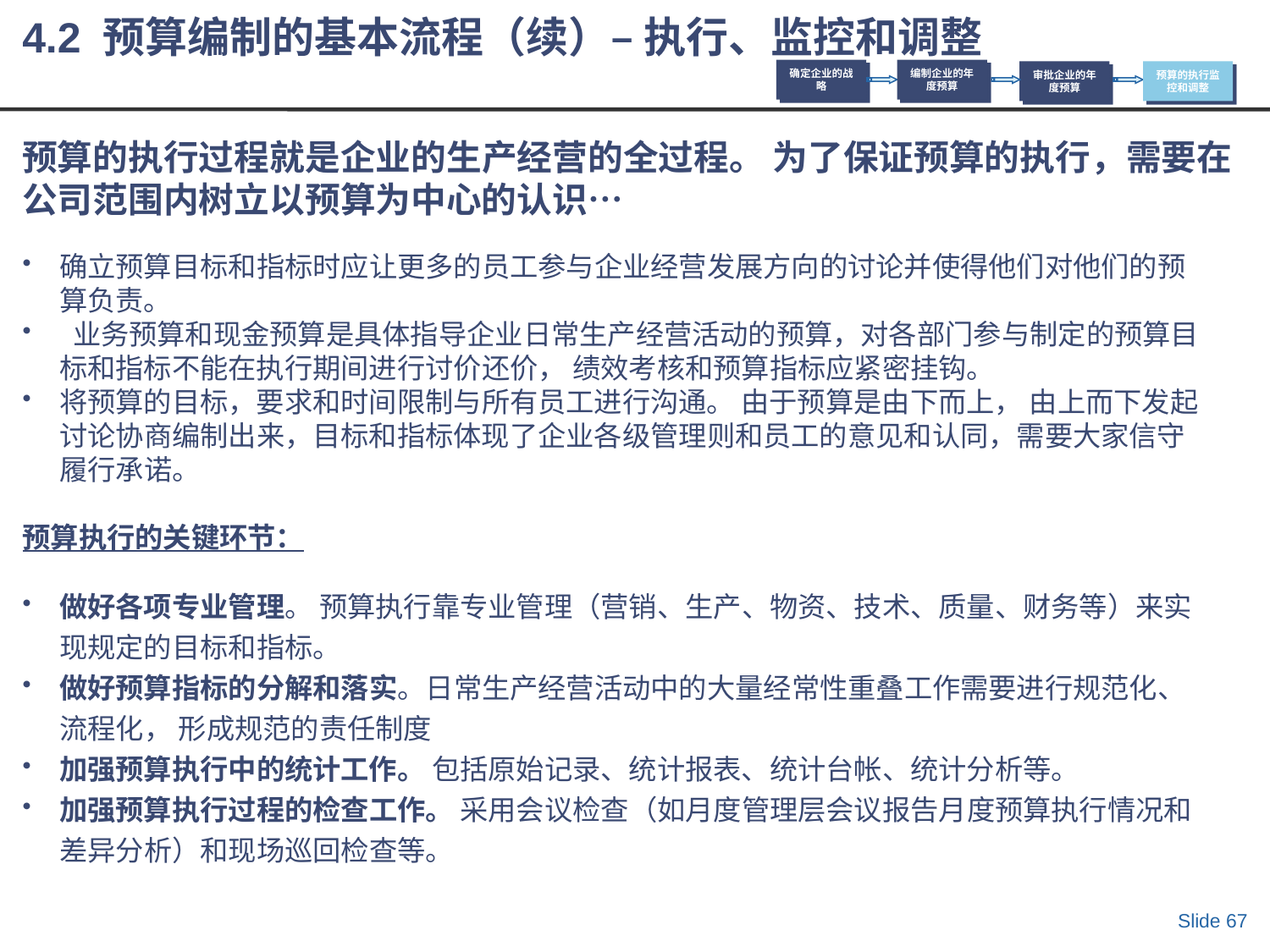

4.2 预算编制的基本流程（续）– 执行、监控和调整
确定企业的战略
编制企业的年度预算
审批企业的年度预算
预算的执行监控和调整

# 预算的执行过程就是企业的生产经营的全过程。 为了保证预算的执行，需要在公司范围内树立以预算为中心的认识…
确立预算目标和指标时应让更多的员工参与企业经营发展方向的讨论并使得他们对他们的预算负责。
 业务预算和现金预算是具体指导企业日常生产经营活动的预算，对各部门参与制定的预算目标和指标不能在执行期间进行讨价还价， 绩效考核和预算指标应紧密挂钩。
将预算的目标，要求和时间限制与所有员工进行沟通。 由于预算是由下而上， 由上而下发起讨论协商编制出来，目标和指标体现了企业各级管理则和员工的意见和认同，需要大家信守履行承诺。

预算执行的关键环节：

做好各项专业管理。 预算执行靠专业管理（营销、生产、物资、技术、质量、财务等）来实现规定的目标和指标。
做好预算指标的分解和落实。日常生产经营活动中的大量经常性重叠工作需要进行规范化、流程化， 形成规范的责任制度
加强预算执行中的统计工作。 包括原始记录、统计报表、统计台帐、统计分析等。
加强预算执行过程的检查工作。 采用会议检查（如月度管理层会议报告月度预算执行情况和差异分析）和现场巡回检查等。
Slide 67